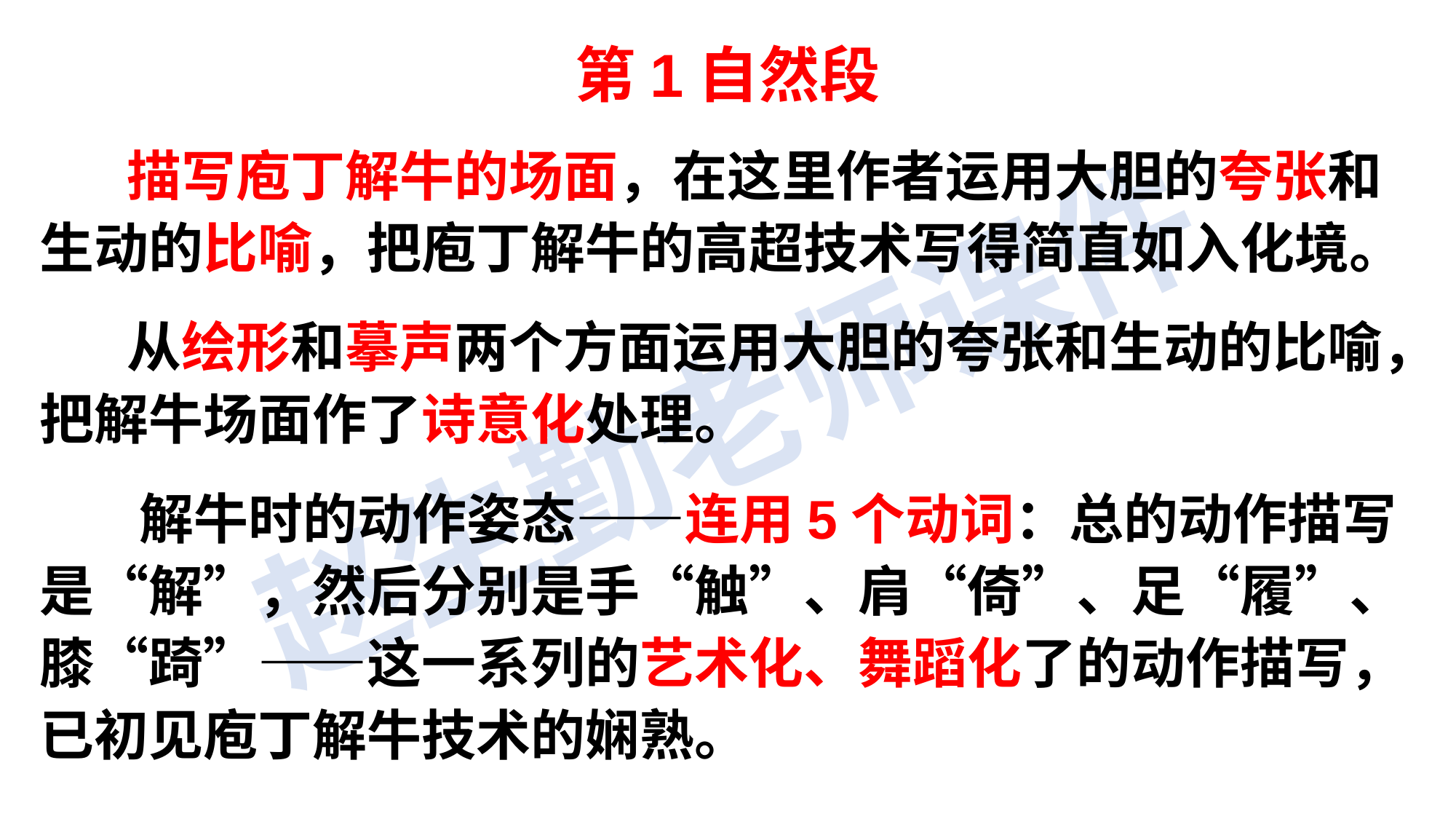

第1自然段
      描写庖丁解牛的场面，在这里作者运用大胆的夸张和生动的比喻，把庖丁解牛的高超技术写得简直如入化境。
      从绘形和摹声两个方面运用大胆的夸张和生动的比喻，把解牛场面作了诗意化处理。
       解牛时的动作姿态——连用5个动词：总的动作描写是“解”，然后分别是手“触”、肩“倚”、足“履”、膝“踦”——这一系列的艺术化、舞蹈化了的动作描写，已初见庖丁解牛技术的娴熟。